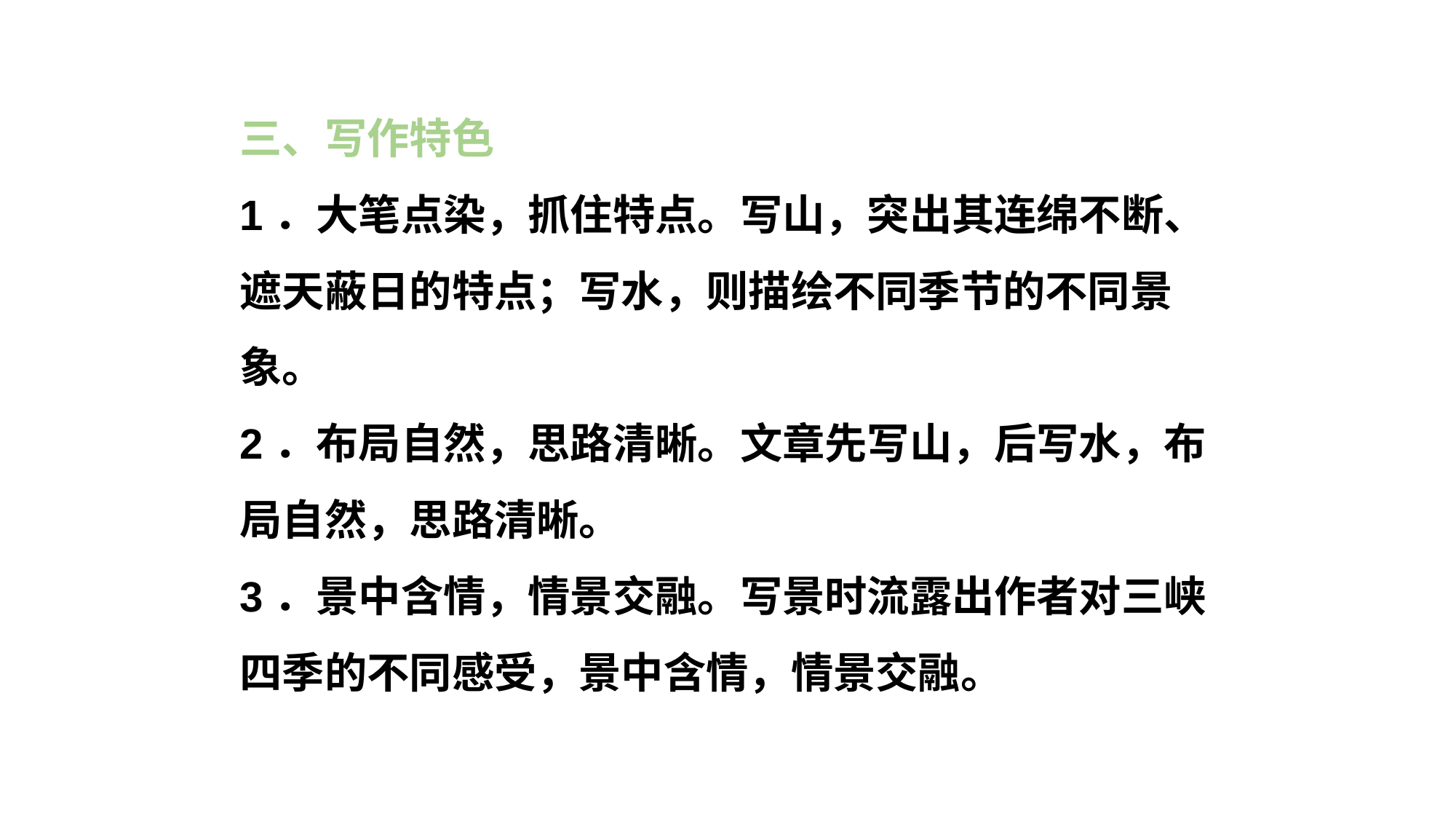

三、写作特色
1．大笔点染，抓住特点。写山，突出其连绵不断、遮天蔽日的特点；写水，则描绘不同季节的不同景象。
2．布局自然，思路清晰。文章先写山，后写水，布局自然，思路清晰。
3．景中含情，情景交融。写景时流露出作者对三峡四季的不同感受，景中含情，情景交融。